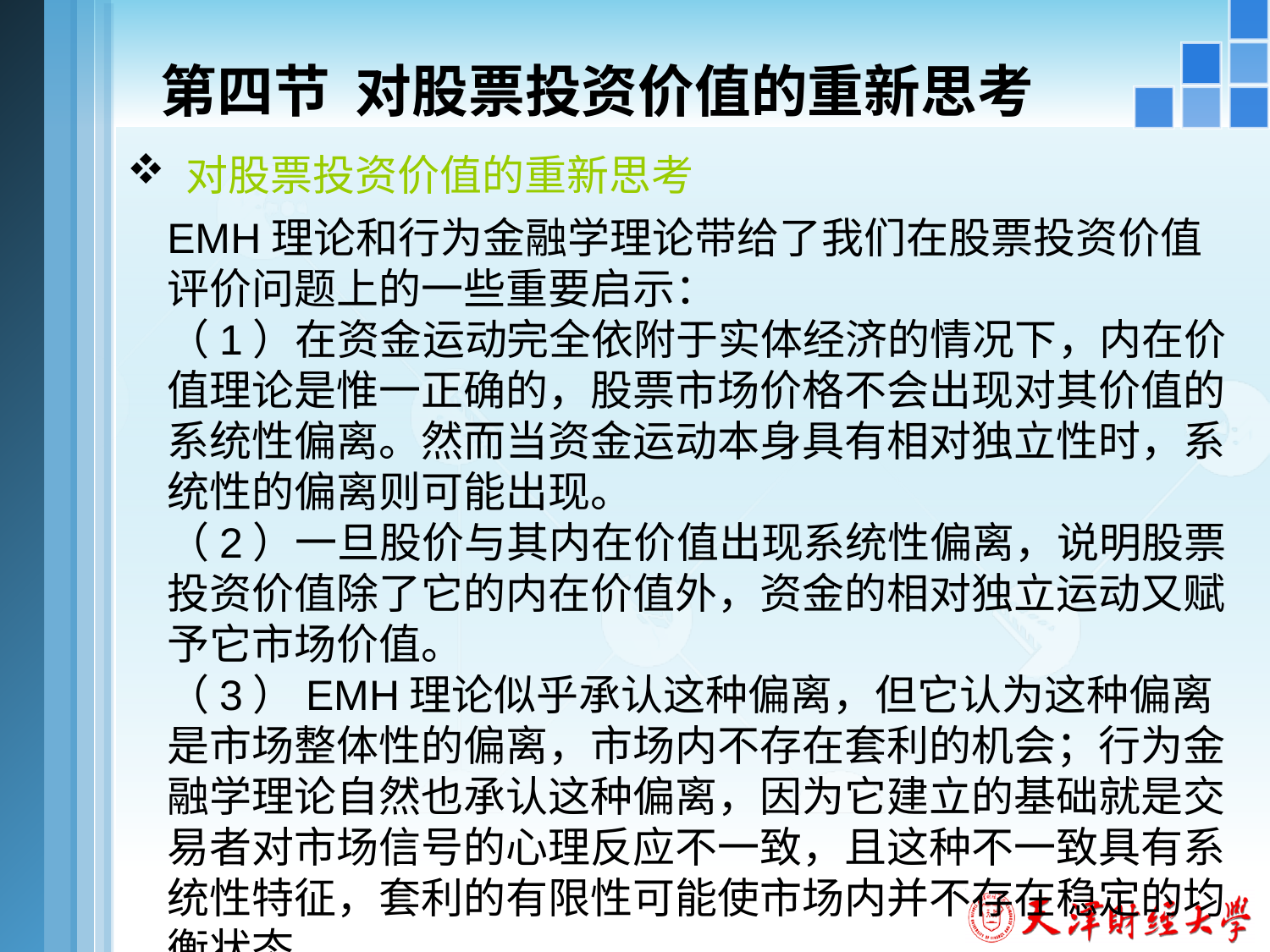

第四节  对股票投资价值的重新思考
 对股票投资价值的重新思考
EMH理论和行为金融学理论带给了我们在股票投资价值评价问题上的一些重要启示：
（1）在资金运动完全依附于实体经济的情况下，内在价值理论是惟一正确的，股票市场价格不会出现对其价值的系统性偏离。然而当资金运动本身具有相对独立性时，系统性的偏离则可能出现。
（2）一旦股价与其内在价值出现系统性偏离，说明股票投资价值除了它的内在价值外，资金的相对独立运动又赋予它市场价值。
（3）EMH理论似乎承认这种偏离，但它认为这种偏离是市场整体性的偏离，市场内不存在套利的机会；行为金融学理论自然也承认这种偏离，因为它建立的基础就是交易者对市场信号的心理反应不一致，且这种不一致具有系统性特征，套利的有限性可能使市场内并不存在稳定的均衡状态